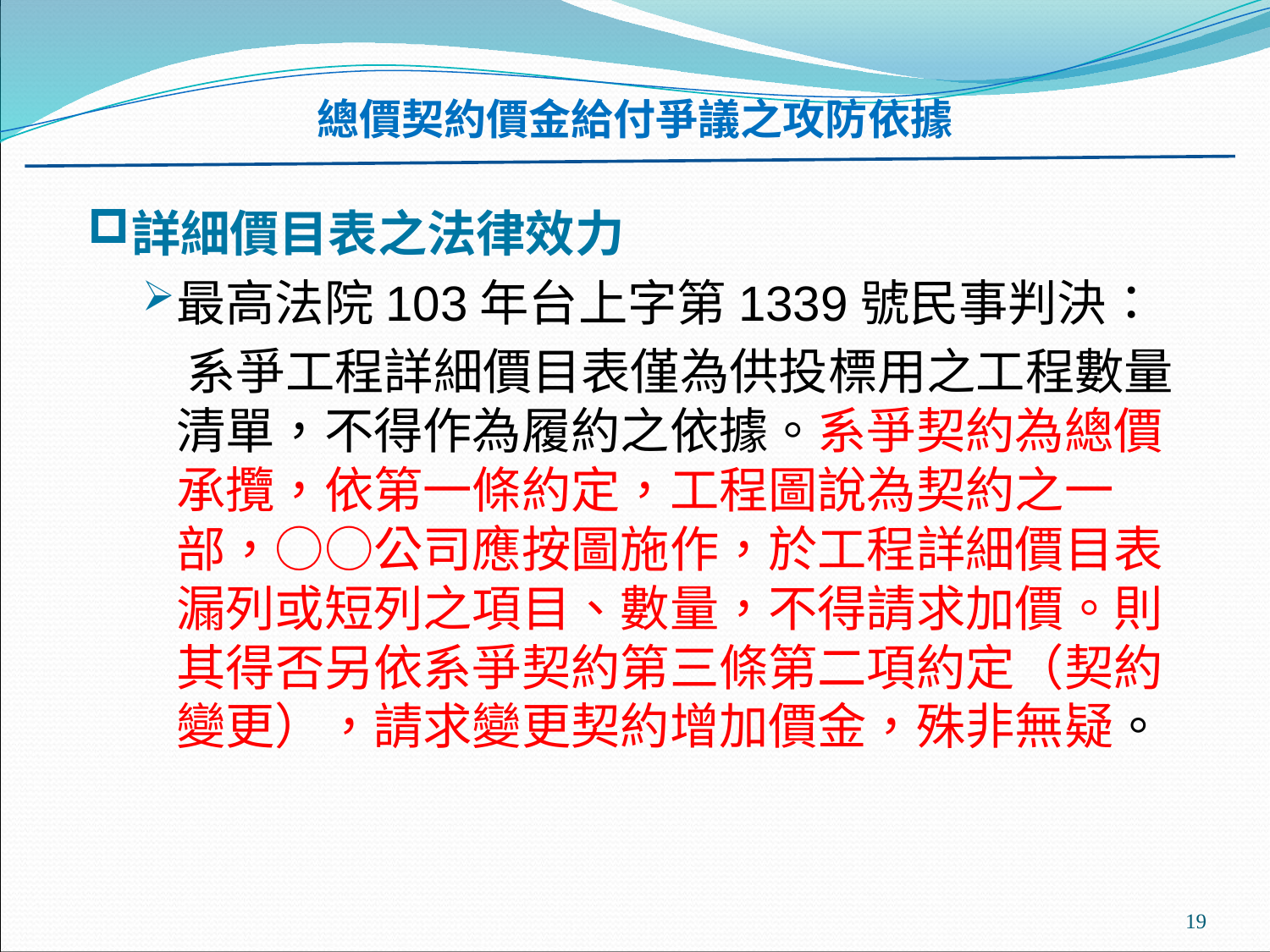

總價契約價金給付爭議之攻防依據
#
詳細價目表之法律效力
最高法院103年台上字第1339號民事判決：
   系爭工程詳細價目表僅為供投標用之工程數量清單，不得作為履約之依據。系爭契約為總價承攬，依第一條約定，工程圖說為契約之一部，○○公司應按圖施作，於工程詳細價目表漏列或短列之項目、數量，不得請求加價。則其得否另依系爭契約第三條第二項約定（契約變更），請求變更契約增加價金，殊非無疑。

19